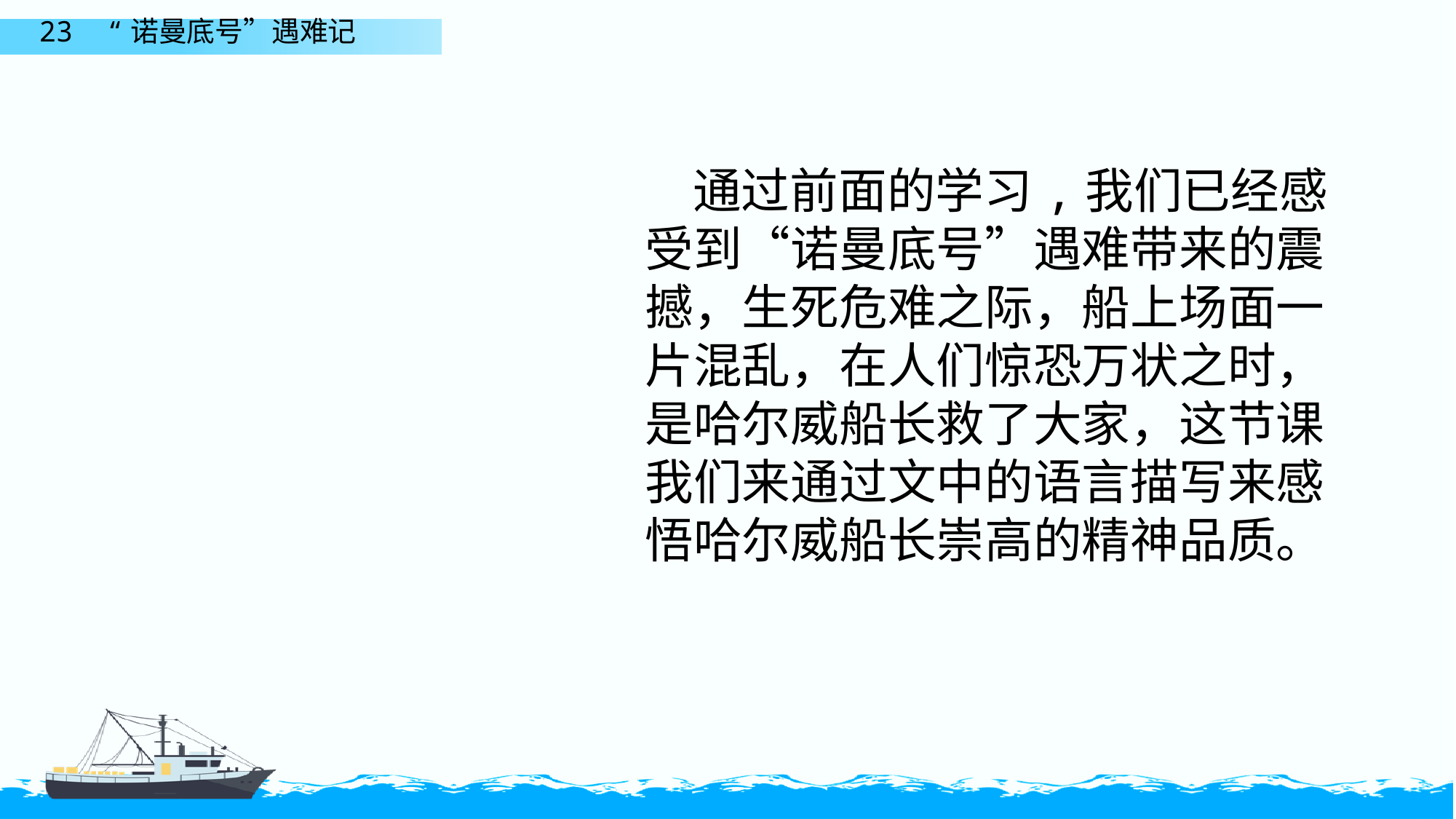

通过前面的学习,我们已经感受到“诺曼底号”遇难带来的震撼，生死危难之际，船上场面一片混乱，在人们惊恐万状之时，是哈尔威船长救了大家，这节课我们来通过文中的语言描写来感悟哈尔威船长崇高的精神品质。